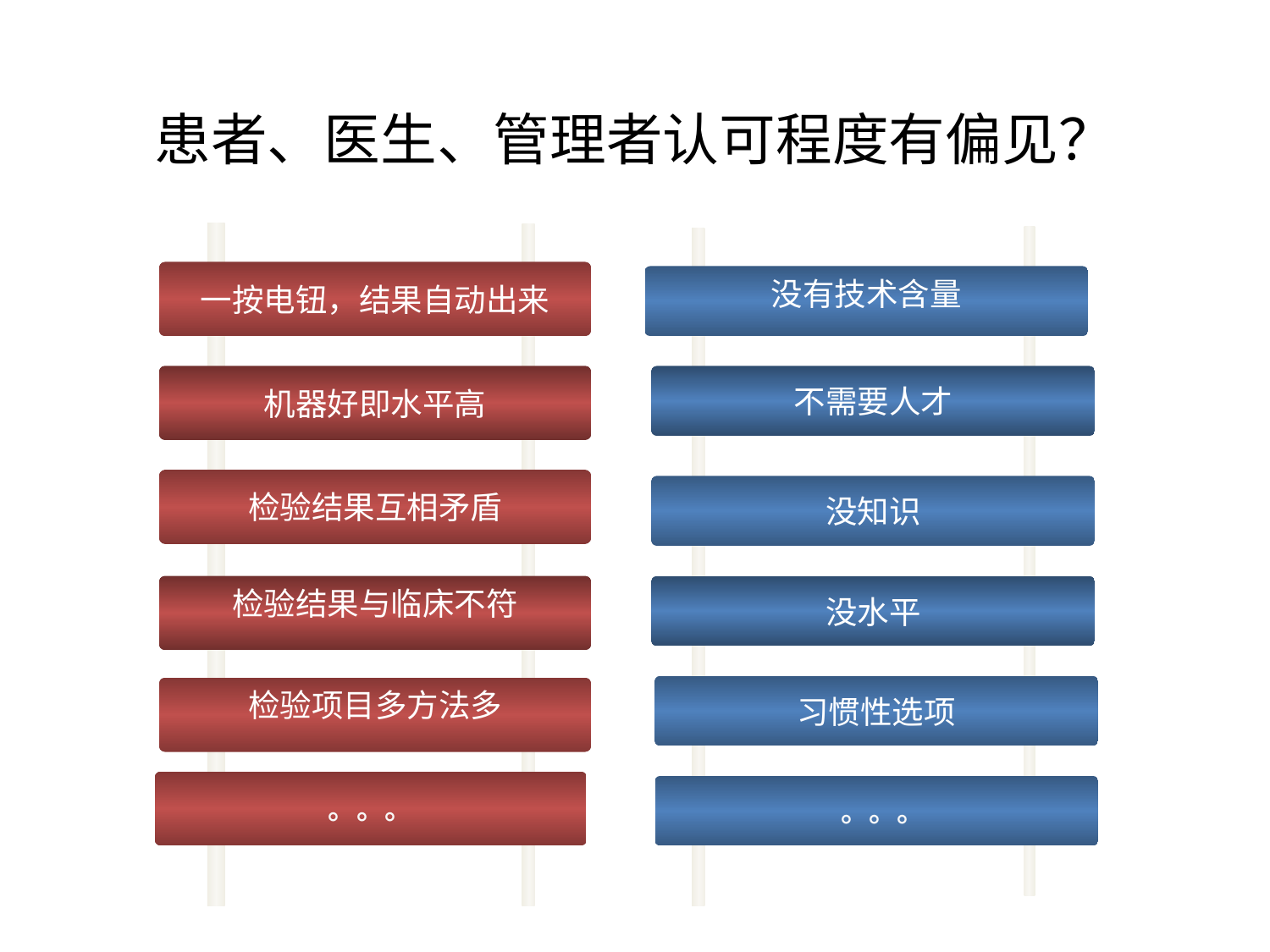

# 患者、医生、管理者认可程度有偏见？

一按电钮，结果自动出来
机器好即水平高
检验结果互相矛盾
检验结果与临床不符

检验项目多方法多

没有技术含量

不需要人才
没知识
没水平
习惯性选项
。。。
 。。。
Contents 1